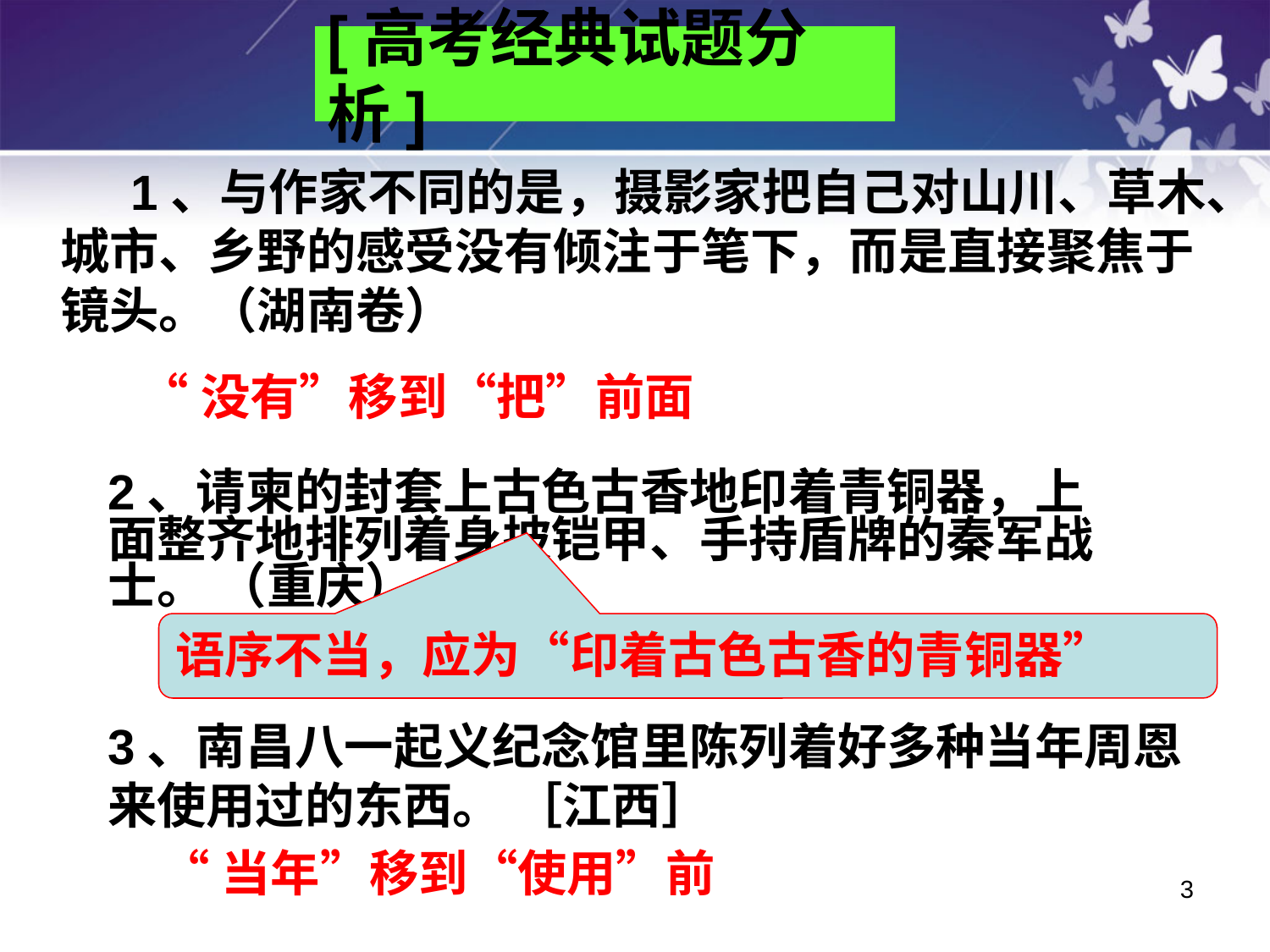

[高考经典试题分析]

    1、与作家不同的是，摄影家把自己对山川、草木、城市、乡野的感受没有倾注于笔下，而是直接聚焦于镜头。（湖南卷）

“没有”移到“把”前面
2、请柬的封套上古色古香地印着青铜器，上面整齐地排列着身披铠甲、手持盾牌的秦军战士。 （重庆）
语序不当，应为“印着古色古香的青铜器”
3、南昌八一起义纪念馆里陈列着好多种当年周恩来使用过的东西。 ［江西］
“当年”移到“使用”前
3